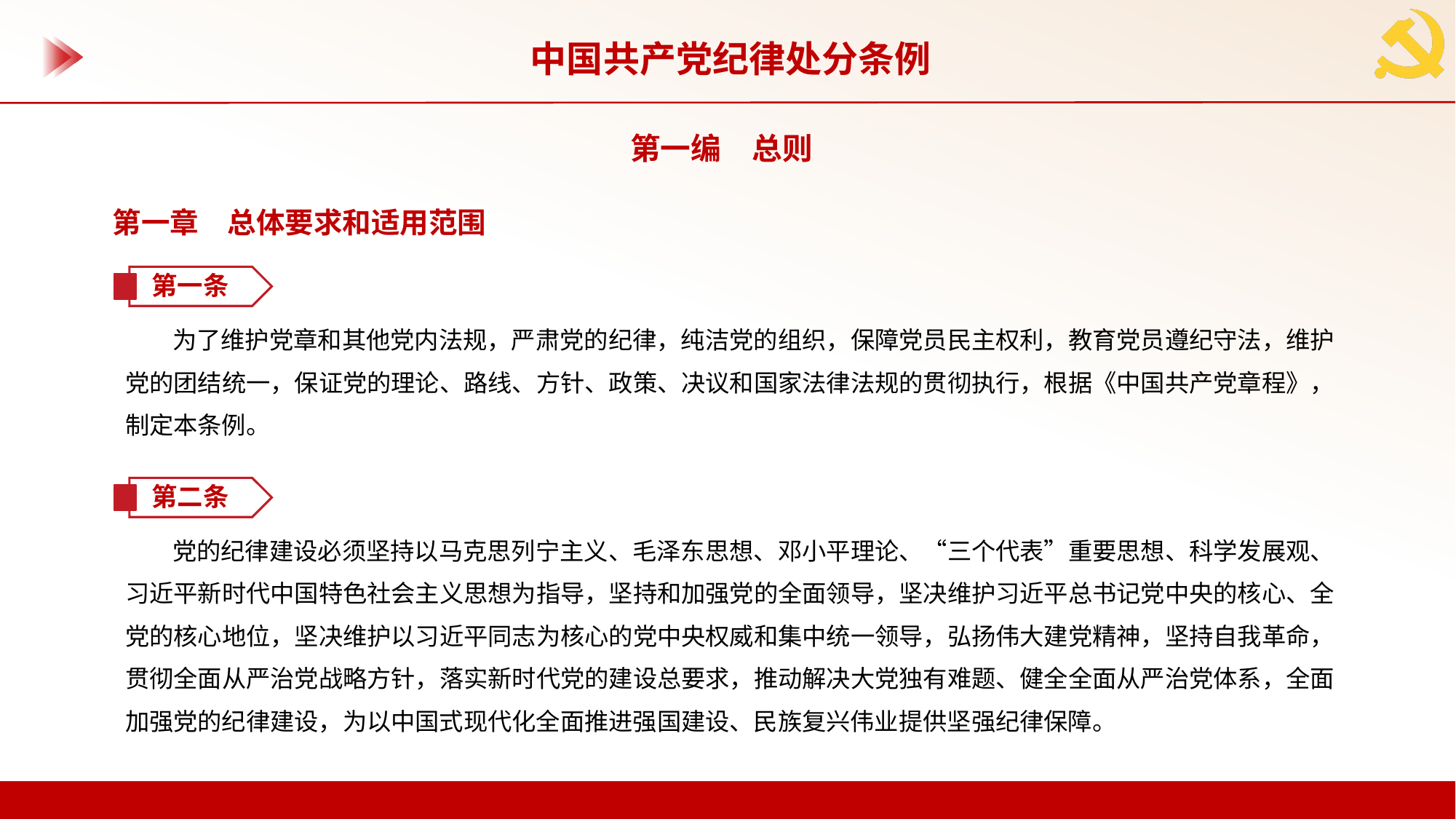

中国共产党纪律处分条例
第一编　总则
第一章　总体要求和适用范围
第一条

为了维护党章和其他党内法规，严肃党的纪律，纯洁党的组织，保障党员民主权利，教育党员遵纪守法，维护党的团结统一，保证党的理论、路线、方针、政策、决议和国家法律法规的贯彻执行，根据《中国共产党章程》，制定本条例。
第二条

党的纪律建设必须坚持以马克思列宁主义、毛泽东思想、邓小平理论、“三个代表”重要思想、科学发展观、习近平新时代中国特色社会主义思想为指导，坚持和加强党的全面领导，坚决维护习近平总书记党中央的核心、全党的核心地位，坚决维护以习近平同志为核心的党中央权威和集中统一领导，弘扬伟大建党精神，坚持自我革命，贯彻全面从严治党战略方针，落实新时代党的建设总要求，推动解决大党独有难题、健全全面从严治党体系，全面加强党的纪律建设，为以中国式现代化全面推进强国建设、民族复兴伟业提供坚强纪律保障。